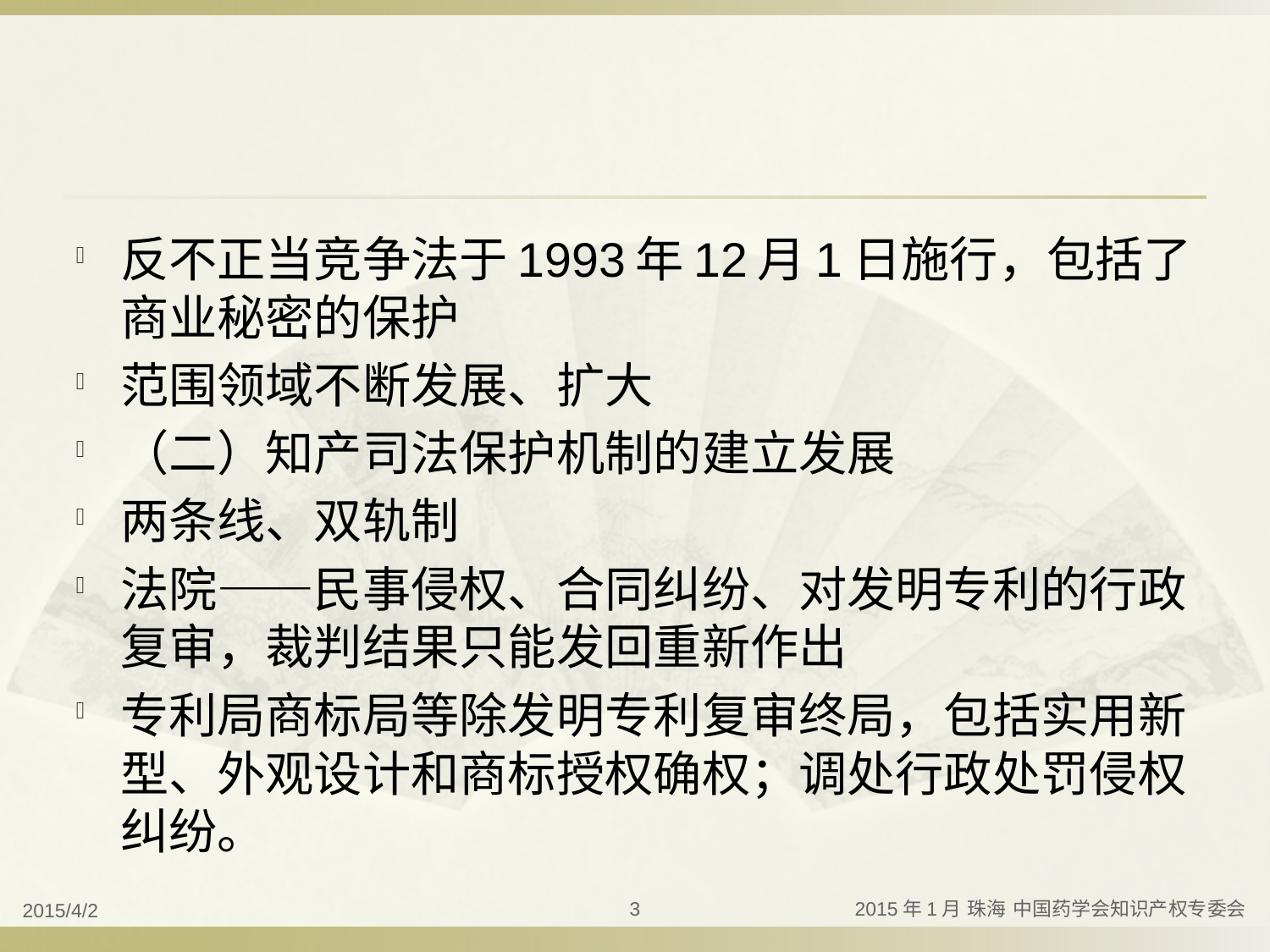

#
反不正当竞争法于1993年12月1日施行，包括了商业秘密的保护
范围领域不断发展、扩大
（二）知产司法保护机制的建立发展
两条线、双轨制
法院——民事侵权、合同纠纷、对发明专利的行政复审，裁判结果只能发回重新作出
专利局商标局等除发明专利复审终局，包括实用新型、外观设计和商标授权确权；调处行政处罚侵权纠纷。

2015/4/2
3
2015年1月 珠海 中国药学会知识产权专委会